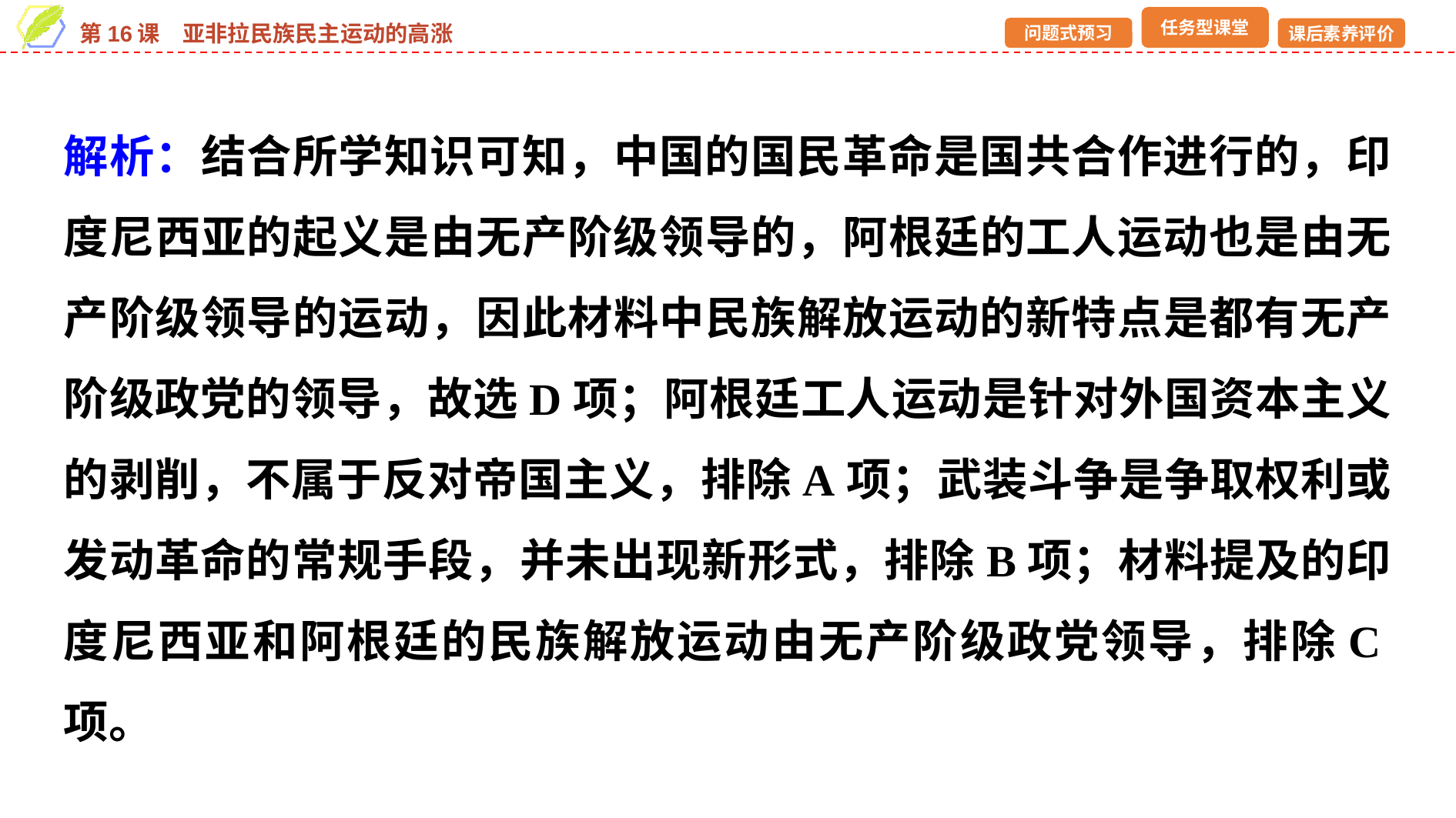

解析：结合所学知识可知，中国的国民革命是国共合作进行的，印度尼西亚的起义是由无产阶级领导的，阿根廷的工人运动也是由无产阶级领导的运动，因此材料中民族解放运动的新特点是都有无产阶级政党的领导，故选D项；阿根廷工人运动是针对外国资本主义的剥削，不属于反对帝国主义，排除A项；武装斗争是争取权利或发动革命的常规手段，并未出现新形式，排除B项；材料提及的印度尼西亚和阿根廷的民族解放运动由无产阶级政党领导，排除C项。